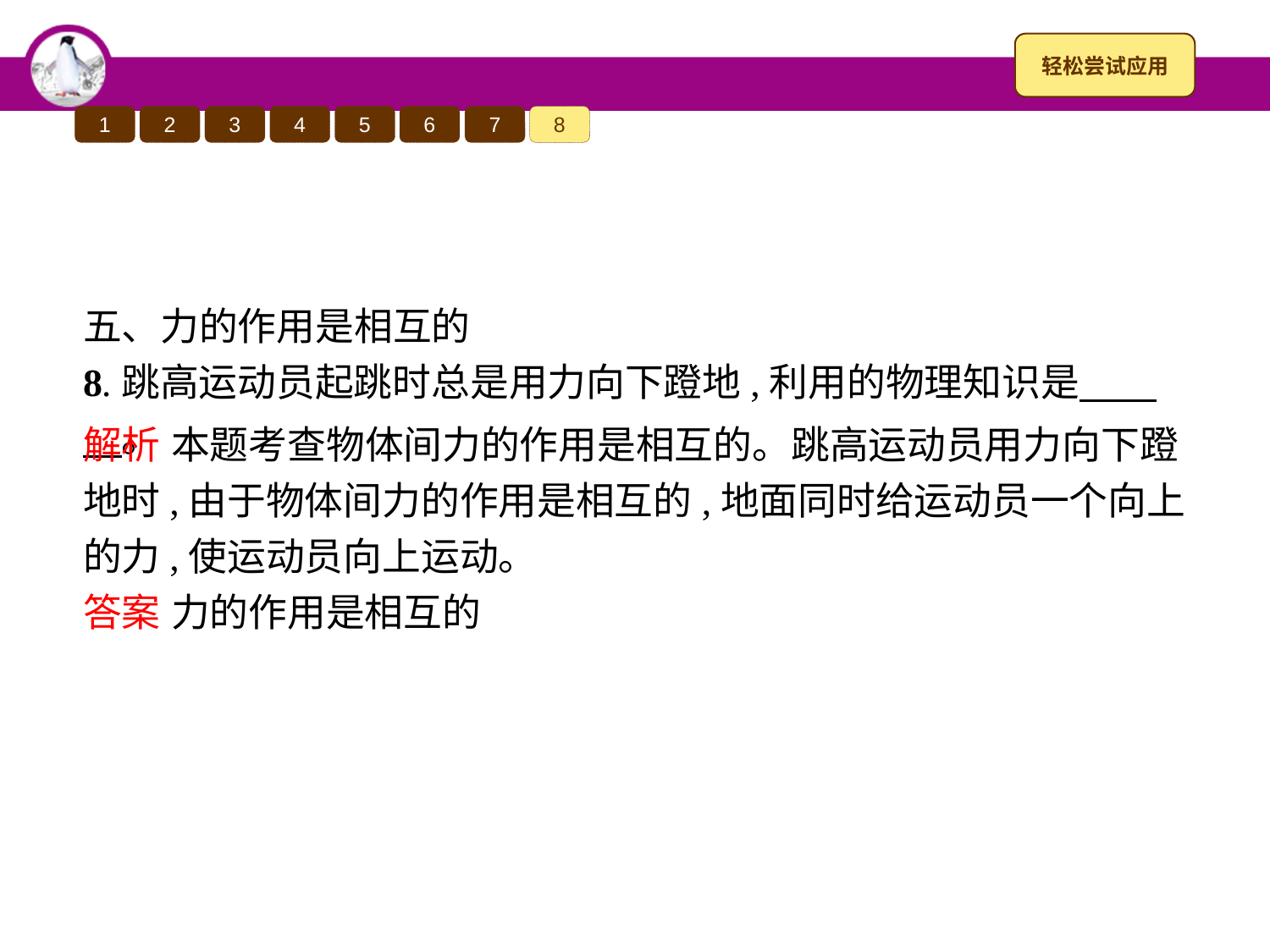

1
2
3
4
5
6
7
8
五、力的作用是相互的
8.跳高运动员起跳时总是用力向下蹬地,利用的物理知识是　　　。
解析 本题考查物体间力的作用是相互的。跳高运动员用力向下蹬地时,由于物体间力的作用是相互的,地面同时给运动员一个向上的力,使运动员向上运动。
答案 力的作用是相互的